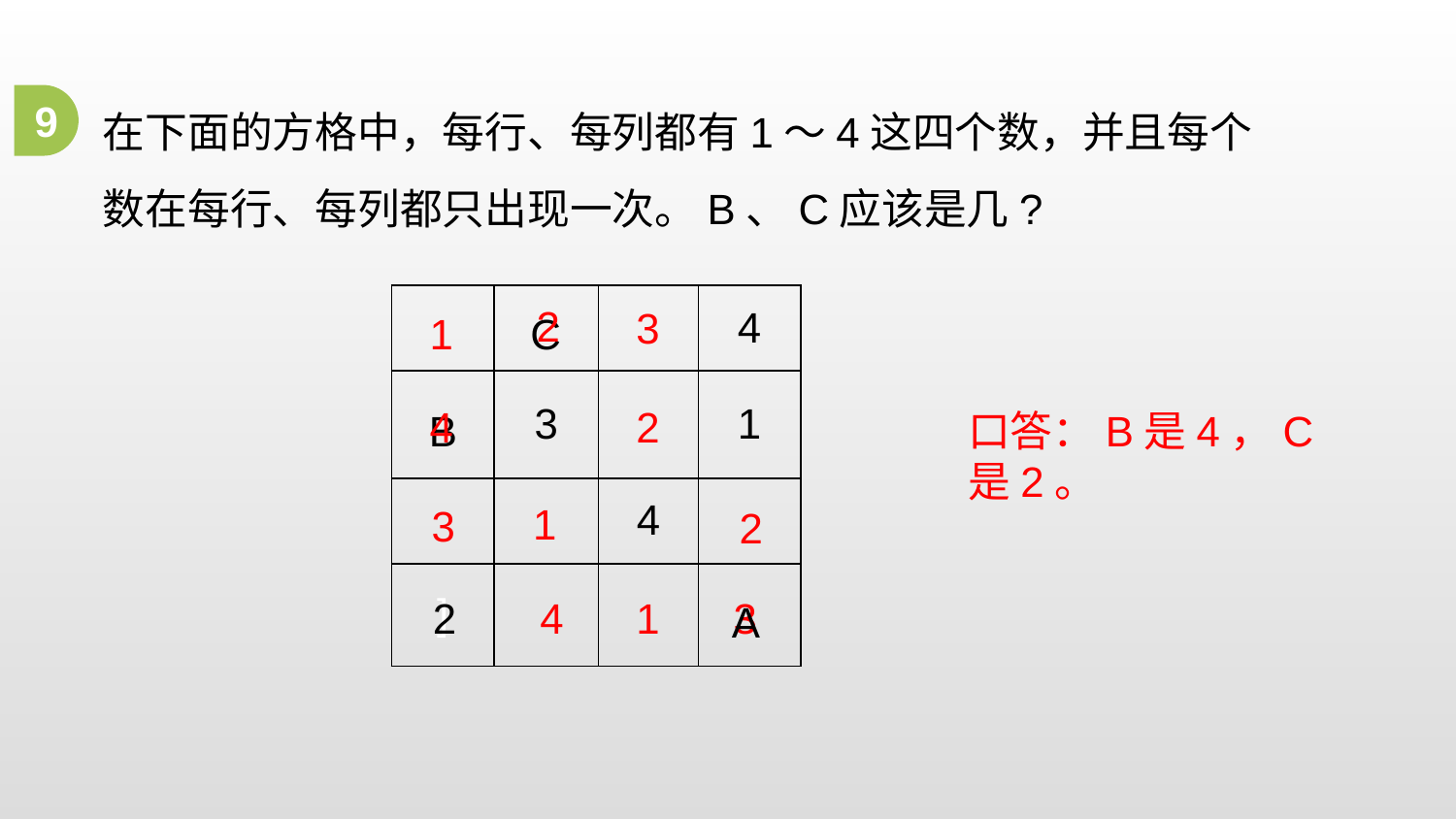

在下面的方格中，每行、每列都有1～4这四个数，并且每个数在每行、每列都只出现一次。B、C应该是几?
9
C
|  |  |  | 4 |
| --- | --- | --- | --- |
|  | 3 |  | 1 |
|  |  | 4 |  |
| ] |  |  |  |
2
3
1
B
4
2
口答：B是4，C是2。
1
3
2
2
A
4
1
3